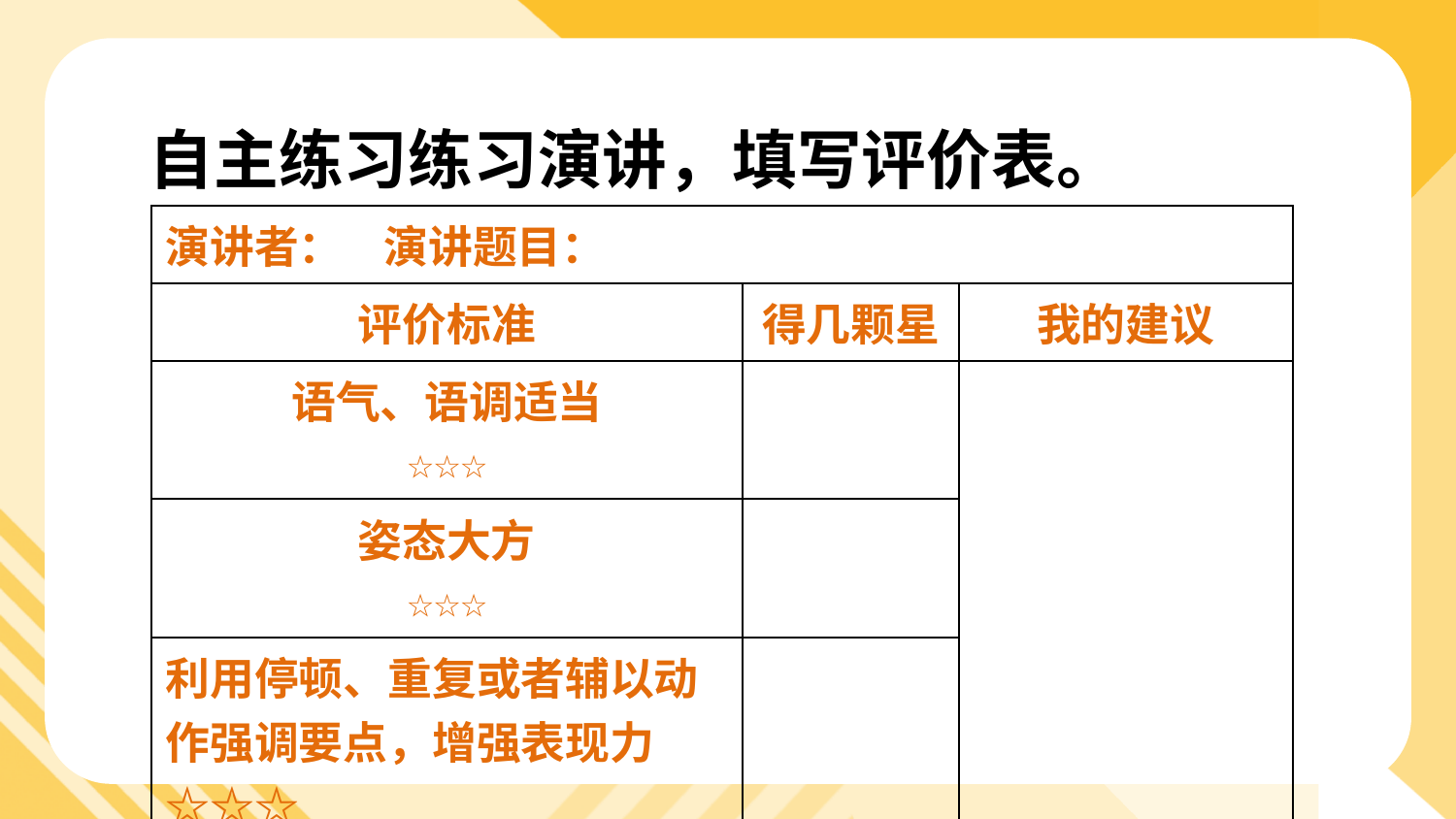

自主练习练习演讲，填写评价表。
| 演讲者： 演讲题目： |  |  |
| --- | --- | --- |
| 评价标准 | 得几颗星 | 我的建议 |
| 语气、语调适当 ☆☆☆ |  |  |
| 姿态大方 ☆☆☆ |  |  |
| 利用停顿、重复或者辅以动作强调要点，增强表现力 ☆☆☆ |  |  |